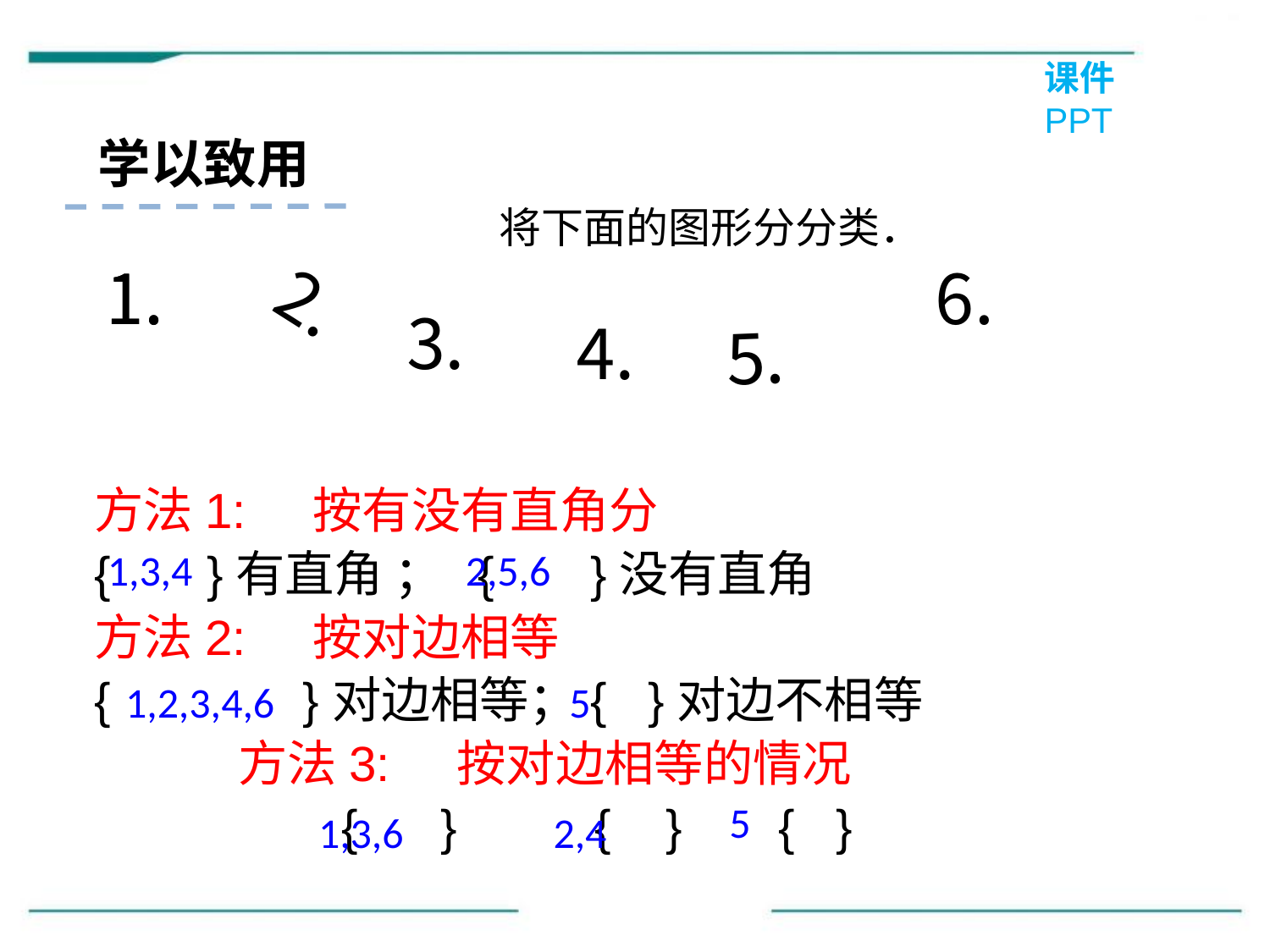

课件PPT
将下面的图形分分类．
学以致用

⒊
⒈
⒈
⒉
⒍
⒌
⒋

方法1:    按有没有直角分
{       }有直角 ；  {       }没有直角
方法2:    按对边相等
{              }对边相等；{   }对边不相等
            方法3:    按对边相等的情况
                  {      }          {    }       {   }
1,3,4
2,5,6
1,2,3,4,6
5
5
1,3,6
2,4